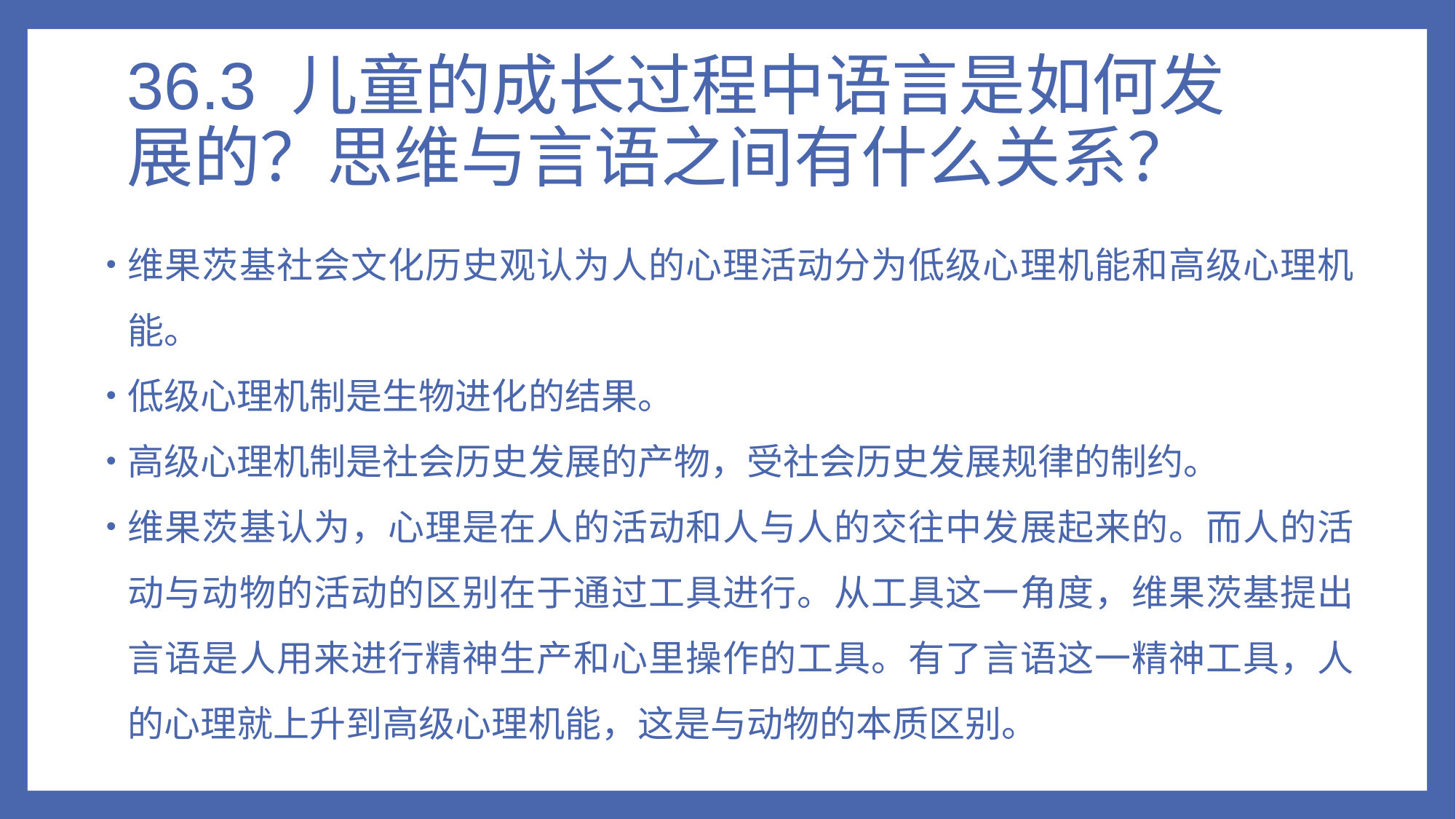

# 36.3 儿童的成长过程中语言是如何发展的？思维与言语之间有什么关系？
维果茨基社会文化历史观认为人的心理活动分为低级心理机能和高级心理机能。
低级心理机制是生物进化的结果。
高级心理机制是社会历史发展的产物，受社会历史发展规律的制约。
维果茨基认为，心理是在人的活动和人与人的交往中发展起来的。而人的活动与动物的活动的区别在于通过工具进行。从工具这一角度，维果茨基提出言语是人用来进行精神生产和心里操作的工具。有了言语这一精神工具，人的心理就上升到高级心理机能，这是与动物的本质区别。